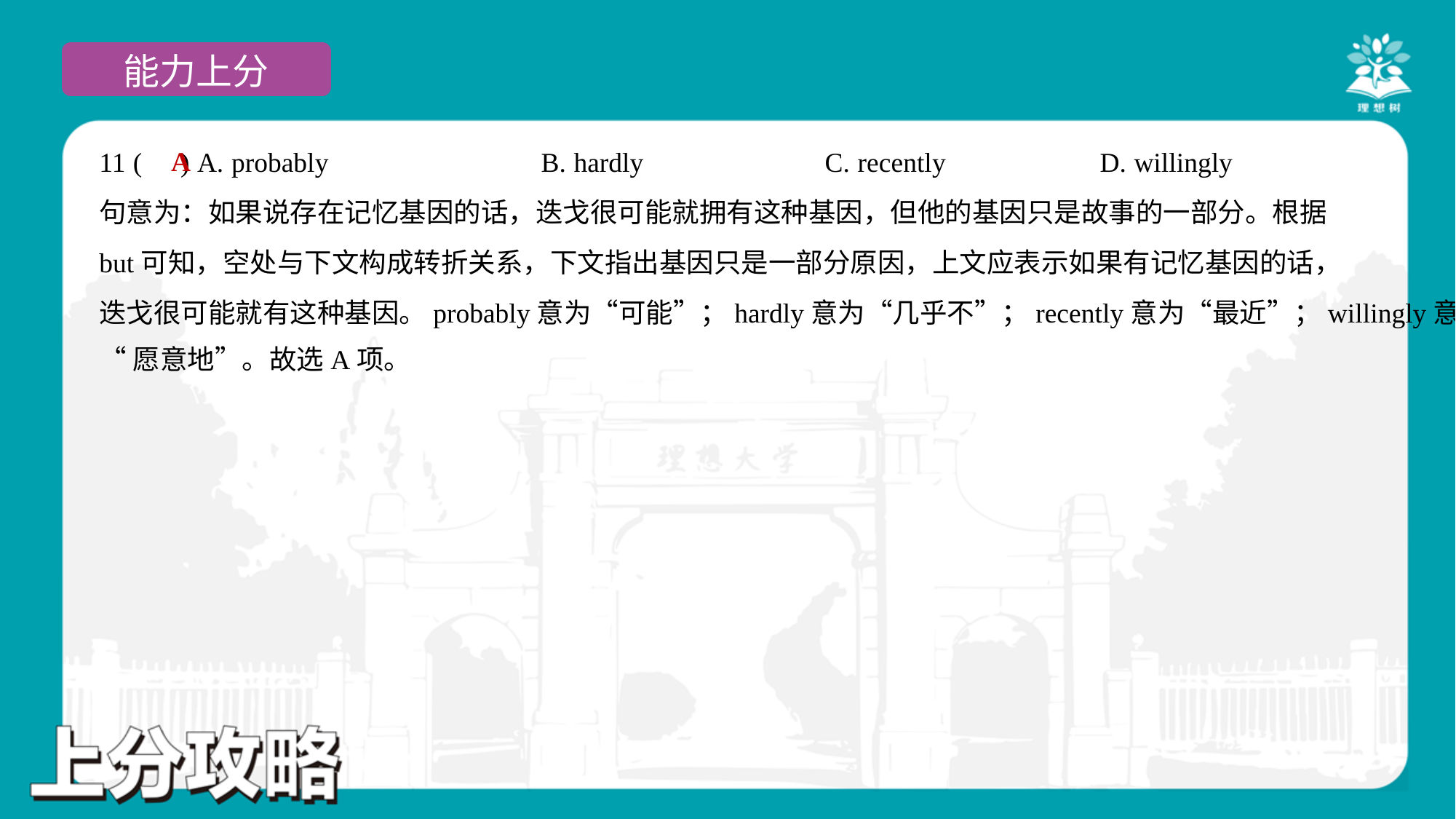

A
11 (     ) A. probably	B. hardly	C. recently	D. willingly
句意为：如果说存在记忆基因的话，迭戈很可能就拥有这种基因，但他的基因只是故事的一部分。根据
but可知，空处与下文构成转折关系，下文指出基因只是一部分原因，上文应表示如果有记忆基因的话，
迭戈很可能就有这种基因。probably意为“可能”；hardly意为“几乎不”；recently意为“最近”；willingly意为
“愿意地”。故选A项。